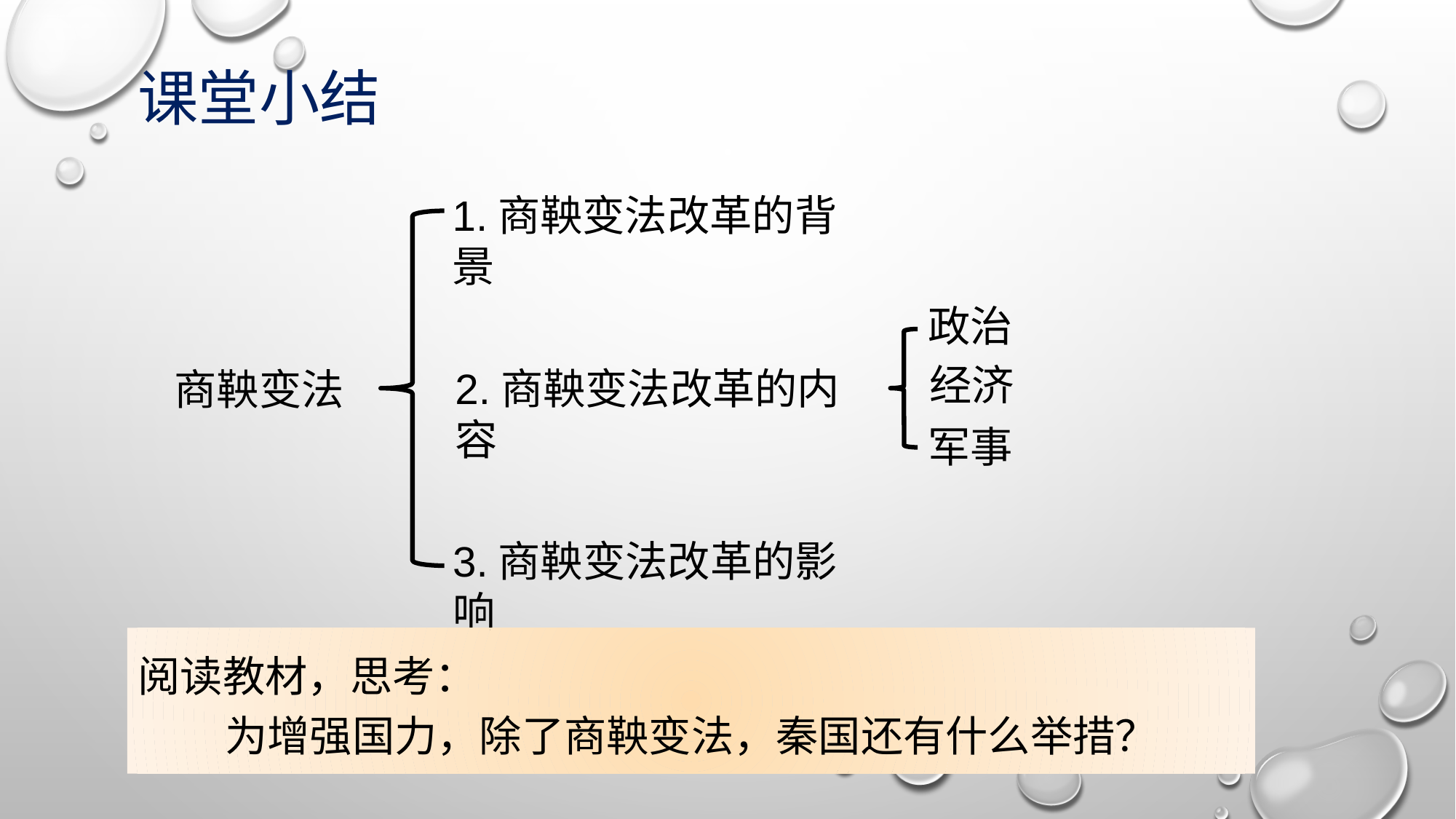

课堂小结
1.商鞅变法改革的背景

政治

经济
2.商鞅变法改革的内容
商鞅变法
军事
3.商鞅变法改革的影响
阅读教材，思考：
为增强国力，除了商鞅变法，秦国还有什么举措？